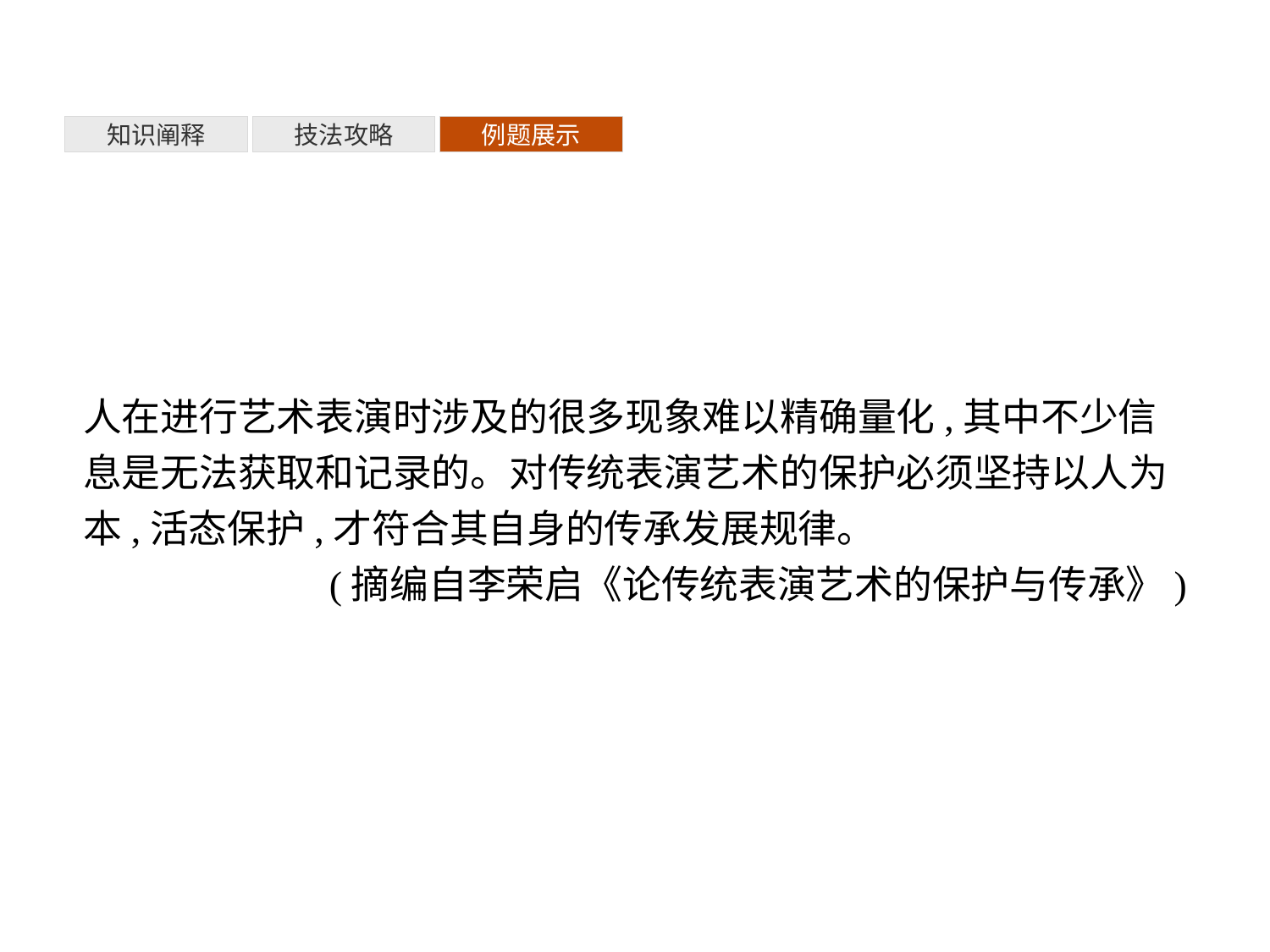

知识阐释
技法攻略
例题展示
人在进行艺术表演时涉及的很多现象难以精确量化,其中不少信息是无法获取和记录的。对传统表演艺术的保护必须坚持以人为本,活态保护,才符合其自身的传承发展规律。
(摘编自李荣启《论传统表演艺术的保护与传承》)